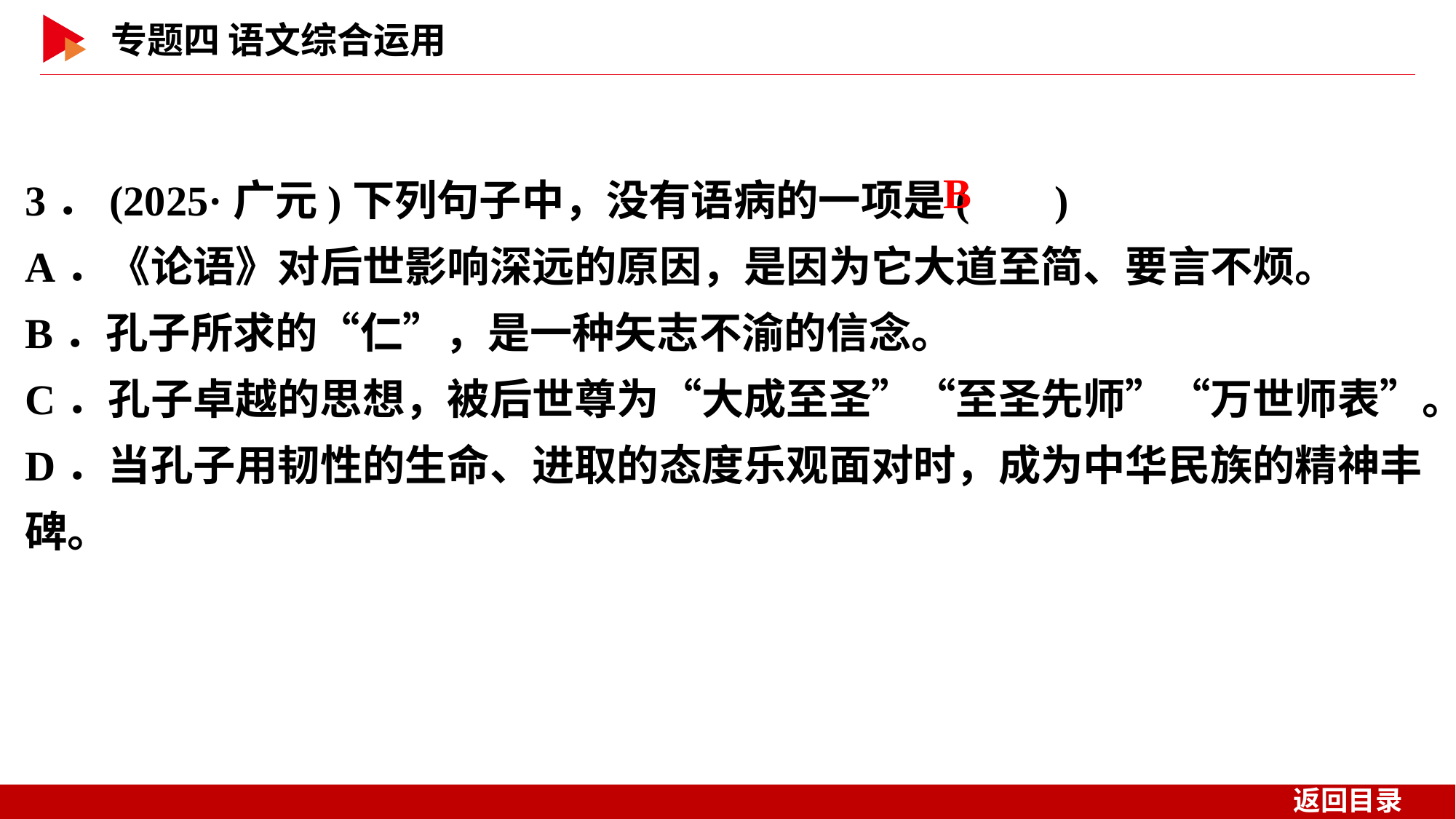

3．(2025·广元)下列句子中，没有语病的一项是(        )
A．《论语》对后世影响深远的原因，是因为它大道至简、要言不烦。
B．孔子所求的“仁”，是一种矢志不渝的信念。
C．孔子卓越的思想，被后世尊为“大成至圣”“至圣先师”“万世师表”。
D．当孔子用韧性的生命、进取的态度乐观面对时，成为中华民族的精神丰碑。
   B